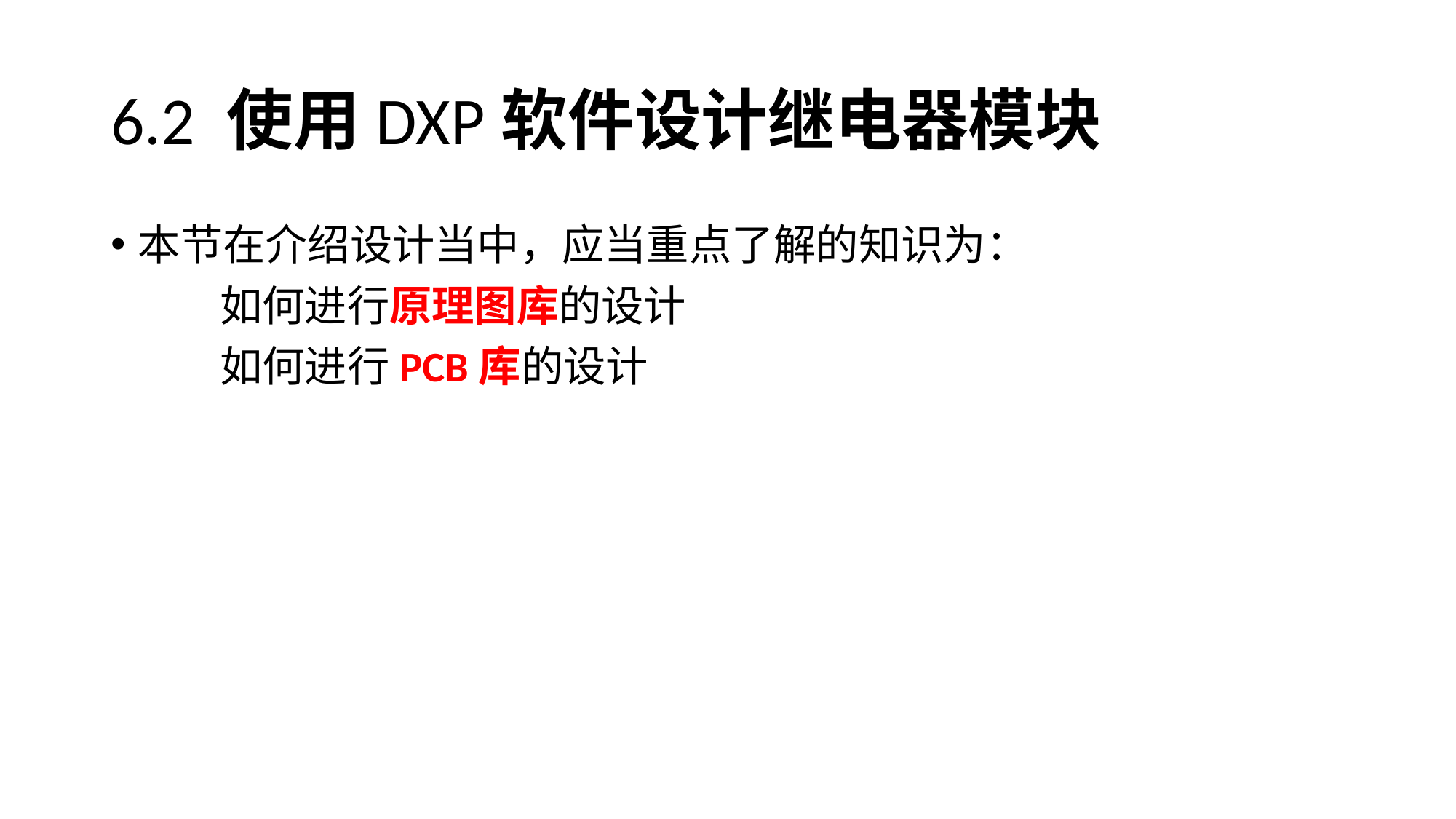

# 6.2 使用DXP软件设计继电器模块
本节在介绍设计当中，应当重点了解的知识为：
	如何进行原理图库的设计
	如何进行PCB库的设计